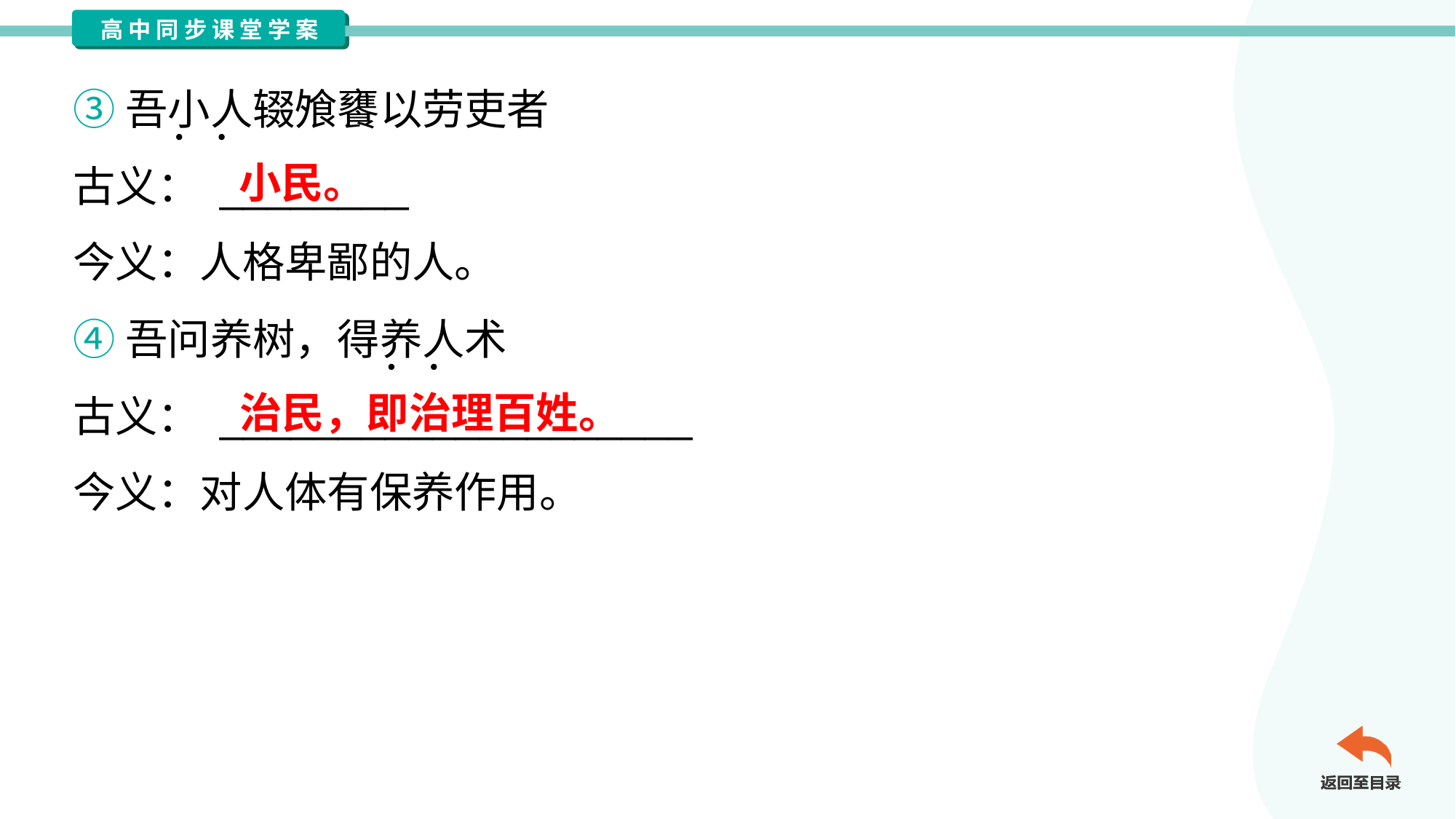

③吾小人辍飧饔以劳吏者
古义： ________
今义：人格卑鄙的人。
小民。

④吾问养树，得养人术
古义： ____________________
今义：对人体有保养作用。
治民，即治理百姓。